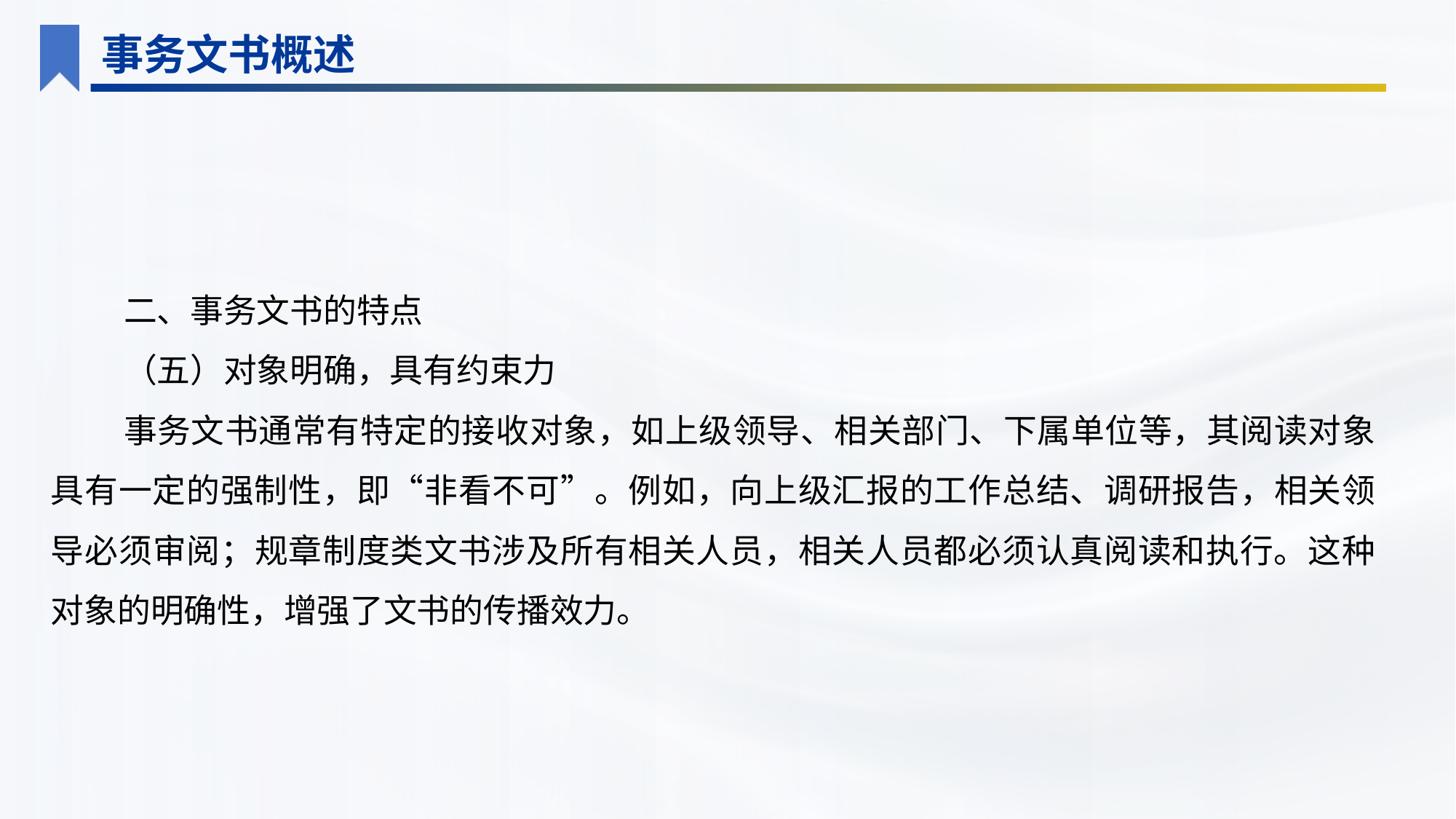

事务文书概述
二、事务文书的特点
（五）对象明确，具有约束力
事务文书通常有特定的接收对象，如上级领导、相关部门、下属单位等，其阅读对象具有一定的强制性，即“非看不可”。例如，向上级汇报的工作总结、调研报告，相关领导必须审阅；规章制度类文书涉及所有相关人员，相关人员都必须认真阅读和执行。这种对象的明确性，增强了文书的传播效力。